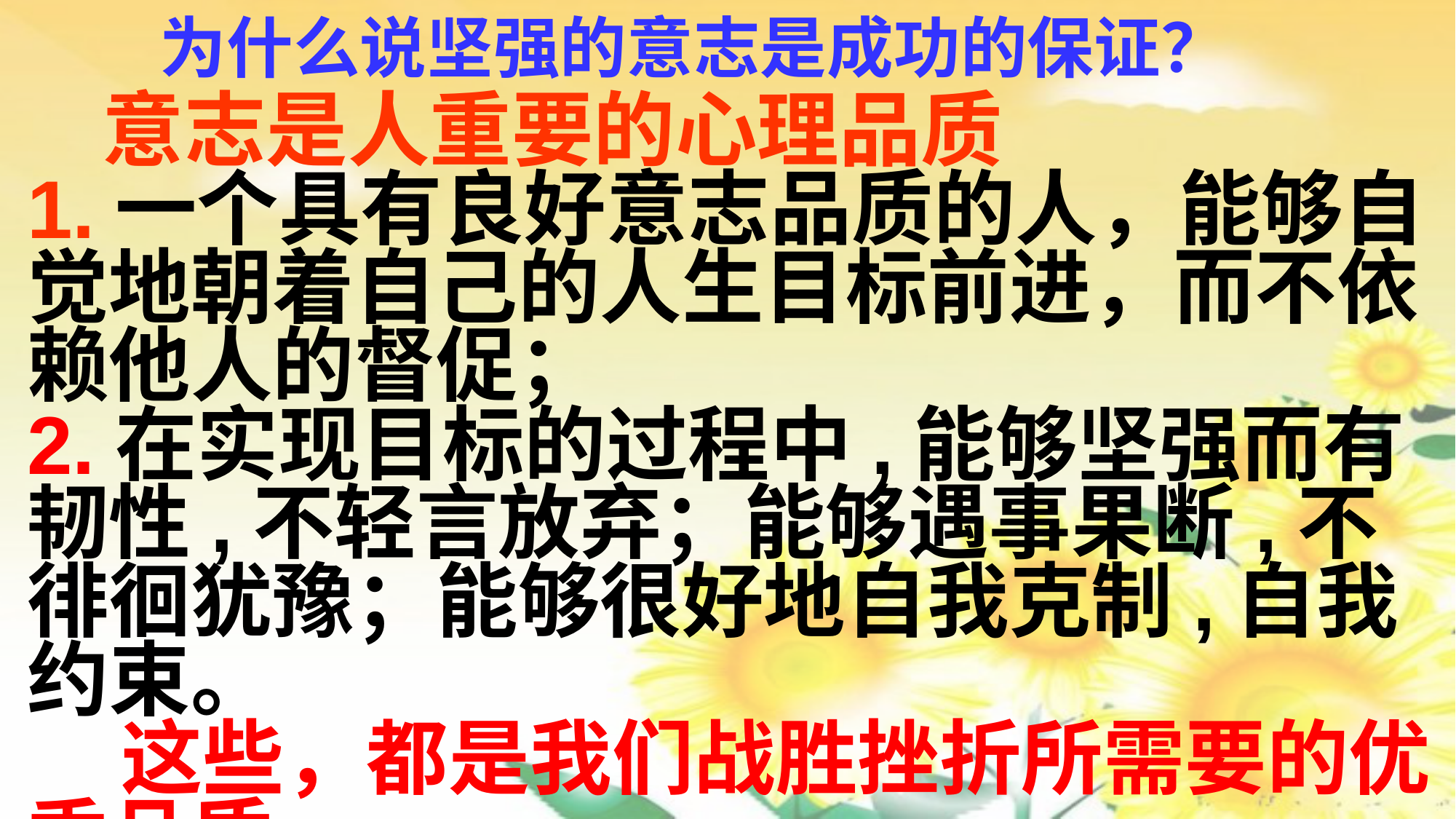

为什么说坚强的意志是成功的保证？
   意志是人重要的心理品质
1.一个具有良好意志品质的人，能够自觉地朝着自己的人生目标前进，而不依赖他人的督促；
2.在实现目标的过程中,能够坚强而有韧性,不轻言放弃；能够遇事果断,不徘徊犹豫；能够很好地自我克制,自我约束。
    这些，都是我们战胜挫折所需要的优秀品质。